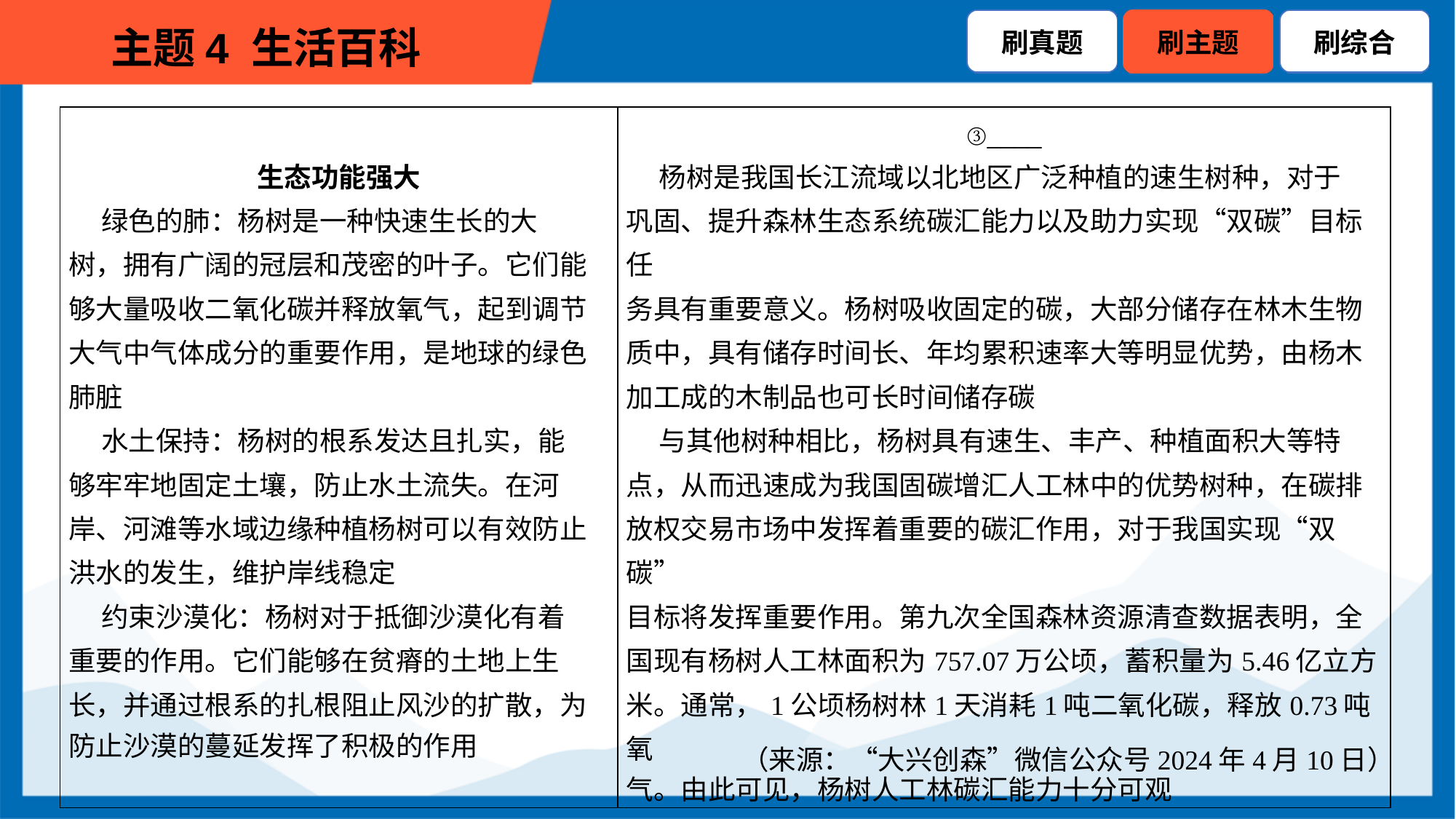

| 生态功能强大 绿色的肺：杨树是一种快速生长的大 树，拥有广阔的冠层和茂密的叶子。它们能 够大量吸收二氧化碳并释放氧气，起到调节 大气中气体成分的重要作用，是地球的绿色 肺脏 水土保持：杨树的根系发达且扎实，能 够牢牢地固定土壤，防止水土流失。在河 岸、河滩等水域边缘种植杨树可以有效防止 洪水的发生，维护岸线稳定 约束沙漠化：杨树对于抵御沙漠化有着 重要的作用。它们能够在贫瘠的土地上生 长，并通过根系的扎根阻止风沙的扩散，为 防止沙漠的蔓延发挥了积极的作用 | ③\_\_\_\_ 杨树是我国长江流域以北地区广泛种植的速生树种，对于 巩固、提升森林生态系统碳汇能力以及助力实现“双碳”目标任 务具有重要意义。杨树吸收固定的碳，大部分储存在林木生物 质中，具有储存时间长、年均累积速率大等明显优势，由杨木 加工成的木制品也可长时间储存碳 与其他树种相比，杨树具有速生、丰产、种植面积大等特 点，从而迅速成为我国固碳增汇人工林中的优势树种，在碳排 放权交易市场中发挥着重要的碳汇作用，对于我国实现“双碳” 目标将发挥重要作用。第九次全国森林资源清查数据表明，全 国现有杨树人工林面积为757.07万公顷，蓄积量为5.46亿立方 米。通常，1公顷杨树林1天消耗1吨二氧化碳，释放0.73吨氧 气。由此可见，杨树人工林碳汇能力十分可观 |
| --- | --- |
（来源：“大兴创森”微信公众号2024年4月10日）